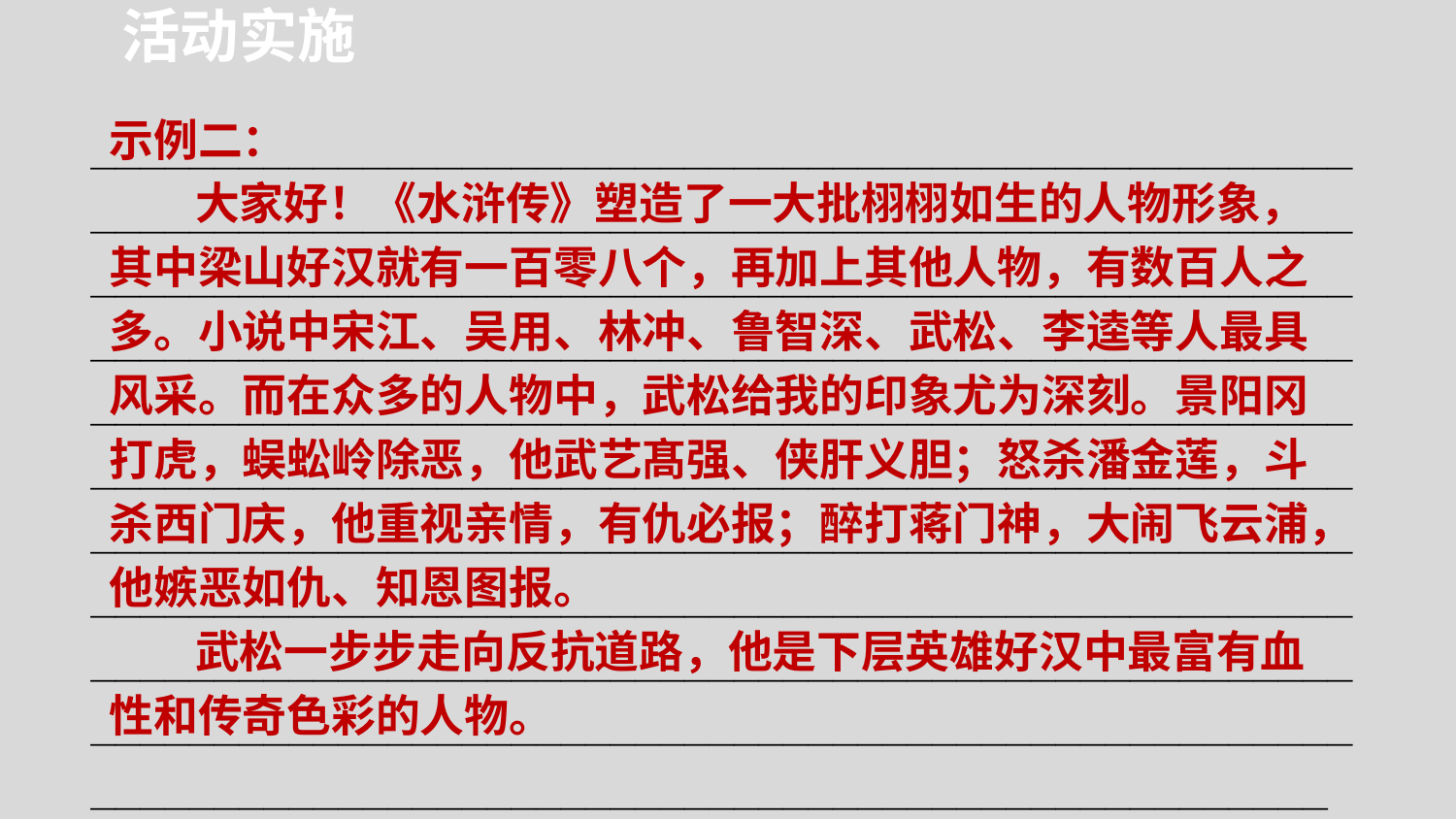

活动实施
示例二：
大家好！《水浒传》塑造了一大批栩栩如生的人物形象，其中梁山好汉就有一百零八个，再加上其他人物，有数百人之多。小说中宋江、吴用、林冲、鲁智深、武松、李逵等人最具风采。而在众多的人物中，武松给我的印象尤为深刻。景阳冈打虎，蜈蚣岭除恶，他武艺髙强、侠肝义胆；怒杀潘金莲，斗杀西门庆，他重视亲情，有仇必报；醉打蒋门神，大闹飞云浦，他嫉恶如仇、知恩图报。
武松一步步走向反抗道路，他是下层英雄好汉中最富有血性和传奇色彩的人物。
________________________________________________________________________________________________________________________________________________________________________________________________________________________________________________________________________________________________________________________________________________________________________________________________________________________________________________________________________________________________________________________________________________________________________________